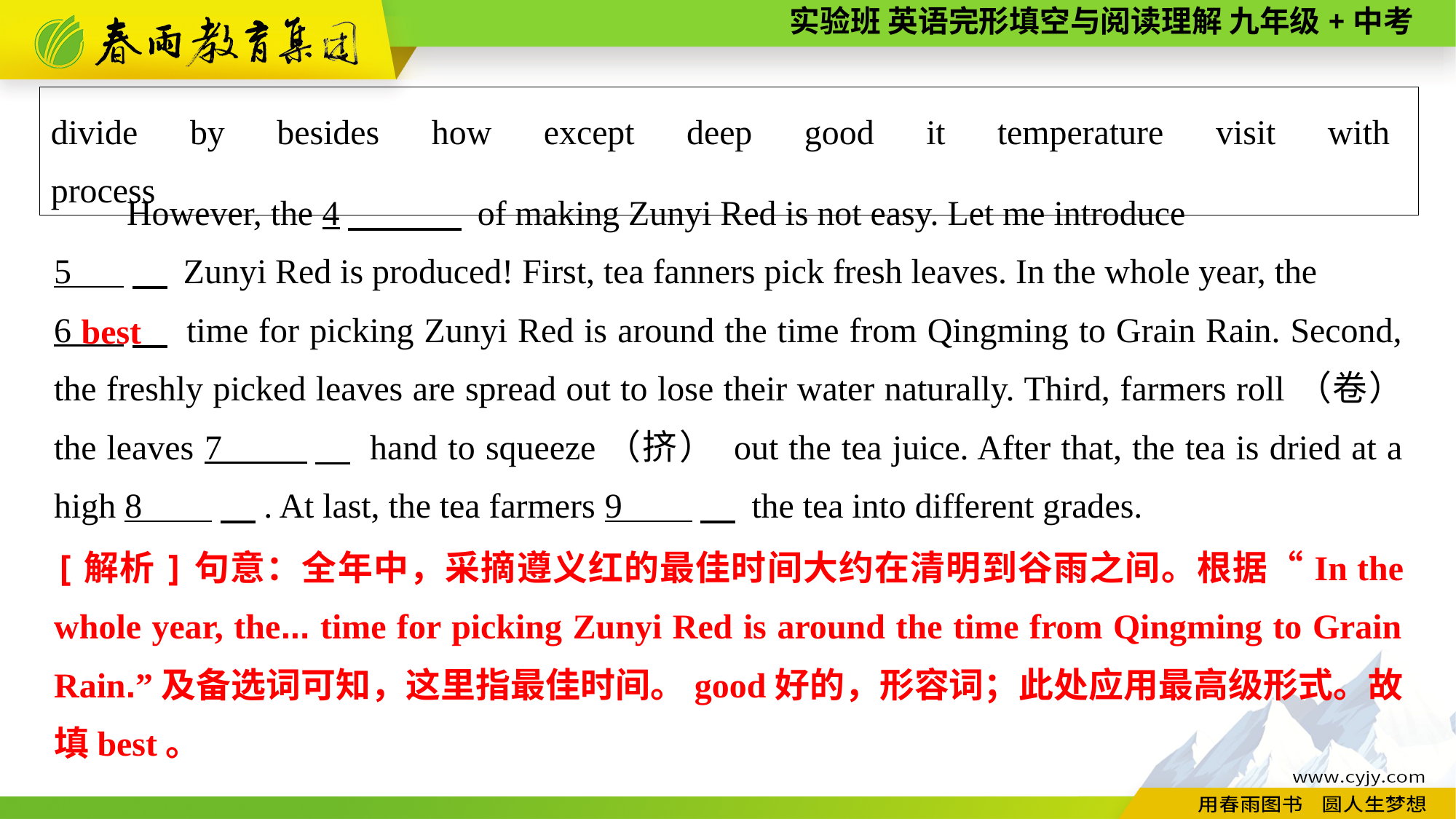

divide　by　besides　how　except　deep　good　it　temperature　visit　with   process
However, the 4　           of making Zunyi Red is not easy. Let me introduce
5      　 Zunyi Red is produced! First, tea fanners pick fresh leaves. In the whole year, the
6     　 time for picking Zunyi Red is around the time from Qingming to Grain Rain. Second, the freshly picked leaves are spread out to lose their water naturally. Third, farmers roll（卷） the leaves 7        　 hand to squeeze（挤） out the tea juice. After that, the tea is dried at a high 8        　. At last, the tea farmers 9        　 the tea into different grades.
best
[解析]句意：全年中，采摘遵义红的最佳时间大约在清明到谷雨之间。根据“In the whole year, the... time for picking Zunyi Red is around the time from Qingming to Grain Rain.”及备选词可知，这里指最佳时间。good好的，形容词；此处应用最高级形式。故填best。